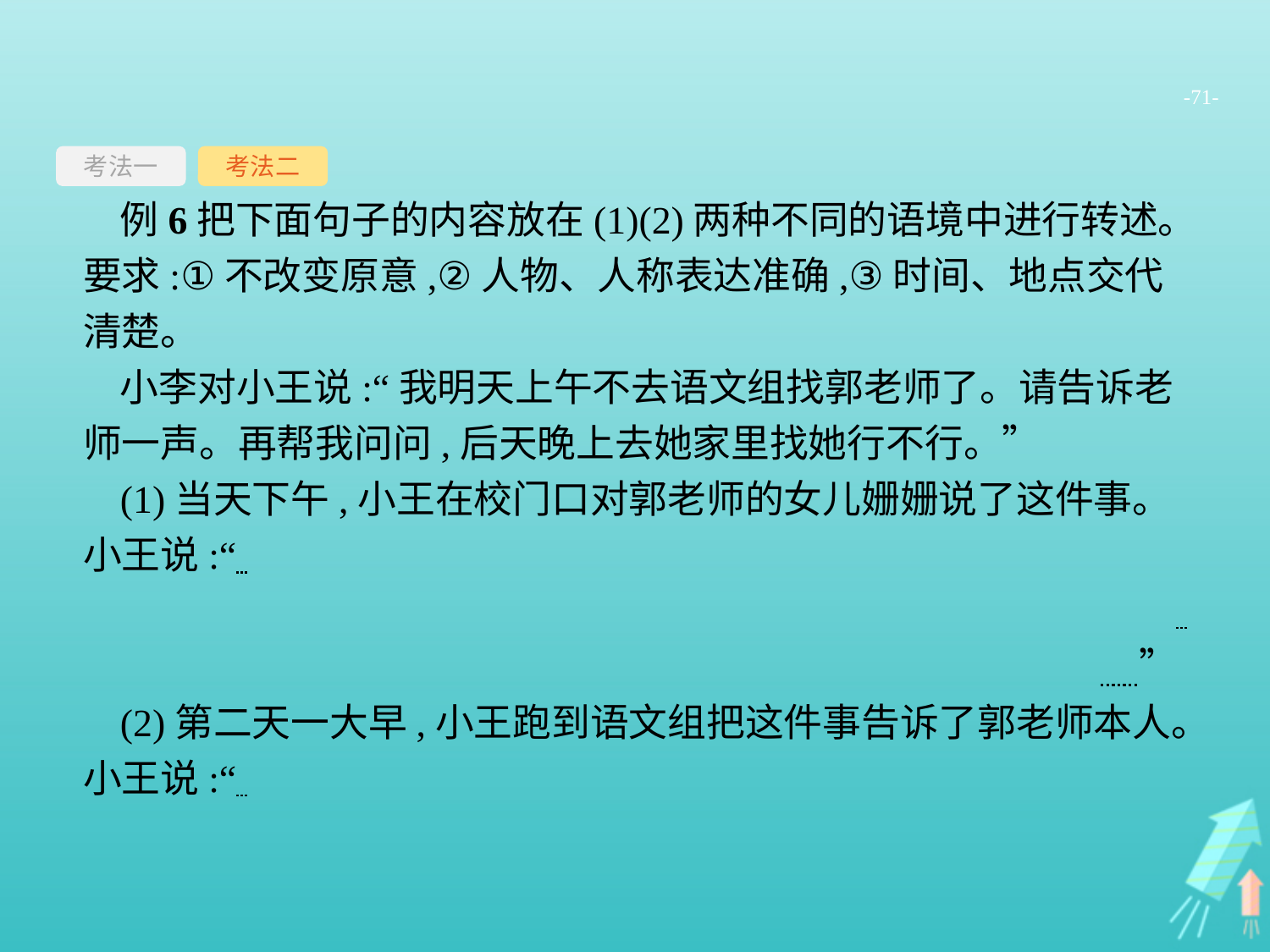

-71-
考法一
考法二
例6把下面句子的内容放在(1)(2)两种不同的语境中进行转述。要求:①不改变原意,②人物、人称表达准确,③时间、地点交代清楚。
小李对小王说:“我明天上午不去语文组找郭老师了。请告诉老师一声。再帮我问问,后天晚上去她家里找她行不行。”
(1)当天下午,小王在校门口对郭老师的女儿姗姗说了这件事。小王说:“

　”
(2)第二天一大早,小王跑到语文组把这件事告诉了郭老师本人。小王说:“